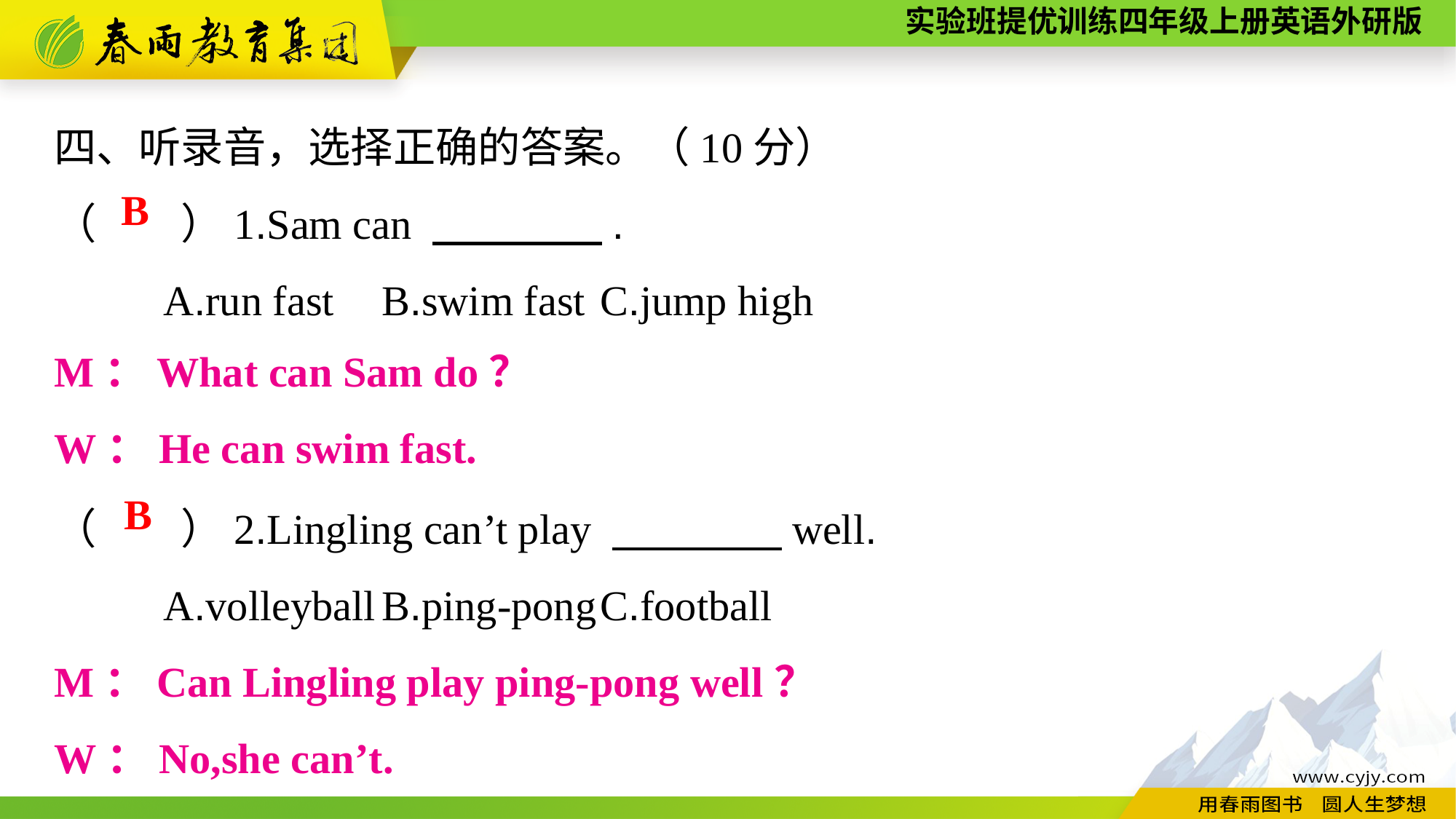

四、听录音，选择正确的答案。（10分）
（　　）1.Sam can 　　　　.
	A.run fast	B.swim fast	C.jump high

（　　）2.Lingling can’t play 　　　　well.
	A.volleyball	B.ping-pong	C.football
B
M：What can Sam do？
W：He can swim fast.
B
M：Can Lingling play ping-pong well？
W：No,she can’t.